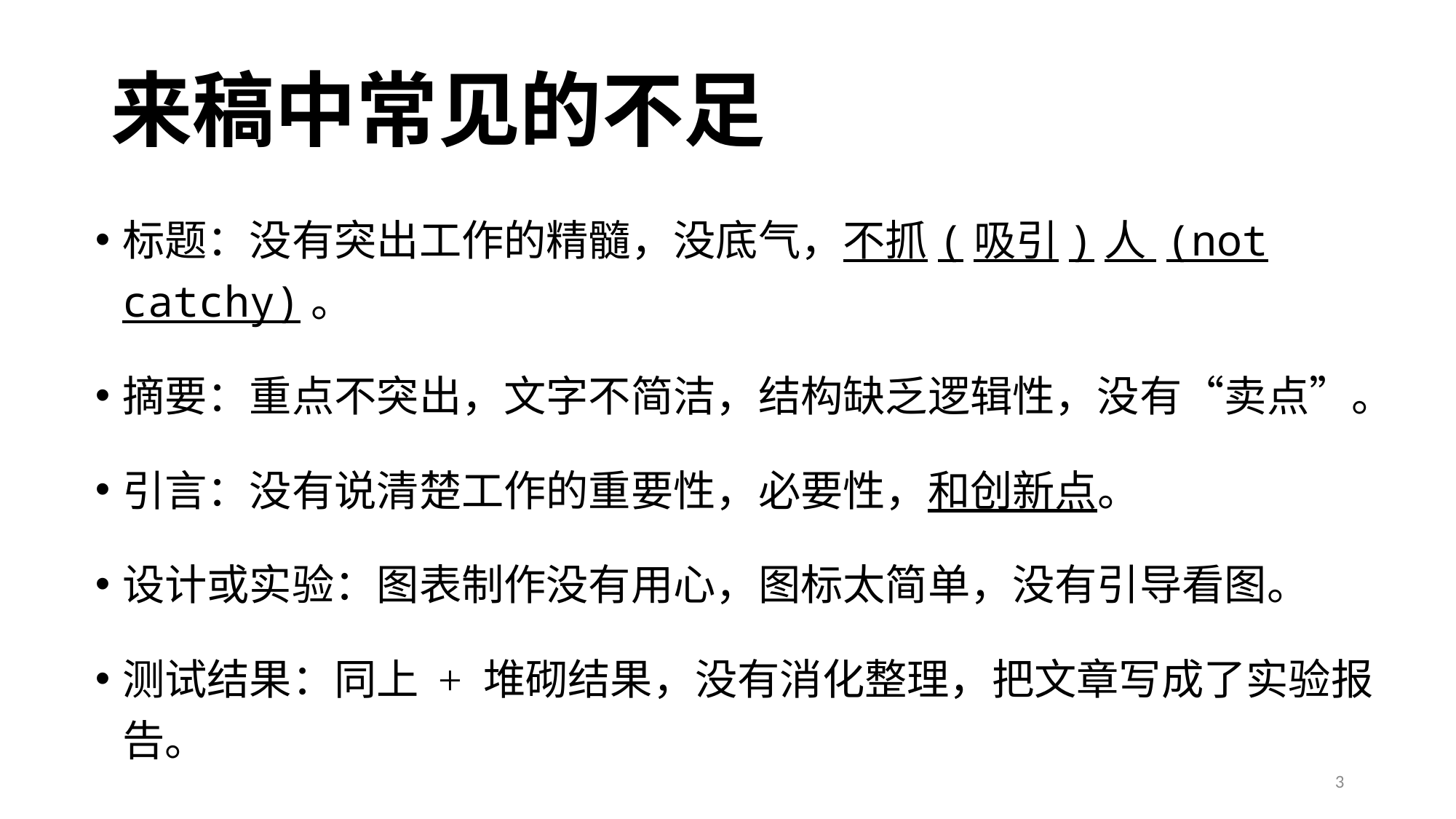

# 来稿中常见的不足
标题：没有突出工作的精髓，没底气，不抓(吸引)人 (not catchy)。
摘要：重点不突出，文字不简洁，结构缺乏逻辑性，没有“卖点”。
引言：没有说清楚工作的重要性，必要性，和创新点。
设计或实验：图表制作没有用心，图标太简单，没有引导看图。
测试结果：同上 + 堆砌结果，没有消化整理，把文章写成了实验报告。
3